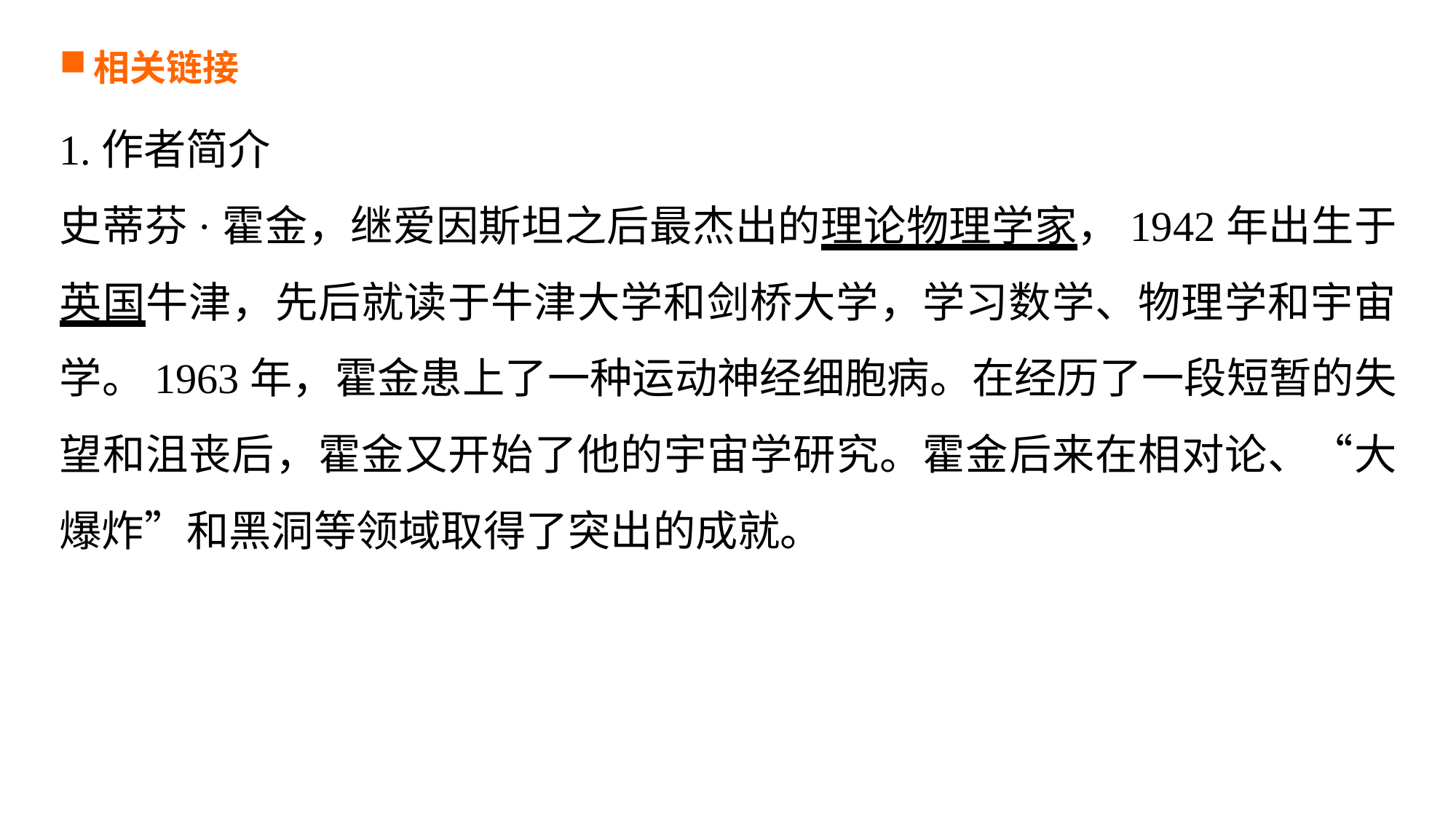

相关链接
1.作者简介
史蒂芬·霍金，继爱因斯坦之后最杰出的理论物理学家，1942年出生于英国牛津，先后就读于牛津大学和剑桥大学，学习数学、物理学和宇宙学。1963年，霍金患上了一种运动神经细胞病。在经历了一段短暂的失望和沮丧后，霍金又开始了他的宇宙学研究。霍金后来在相对论、“大爆炸”和黑洞等领域取得了突出的成就。